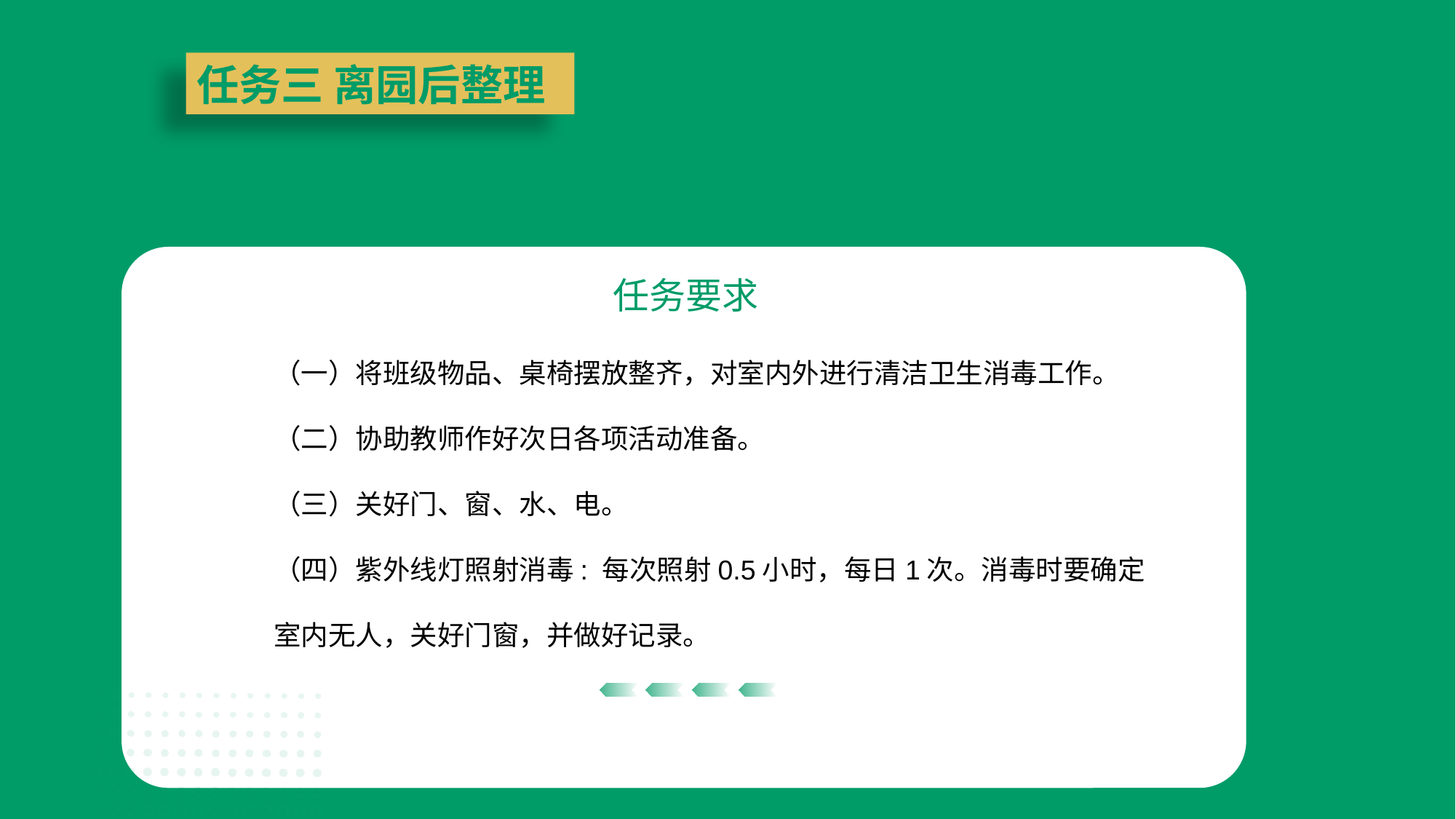

任务三 离园后整理

任务要求

（一）将班级物品、桌椅摆放整齐，对室内外进行清洁卫生消毒工作。
（二）协助教师作好次日各项活动准备。
（三）关好门、窗、水、电。
（四）紫外线灯照射消毒: 每次照射0.5小时，每日1次。消毒时要确定室内无人，关好门窗，并做好记录。